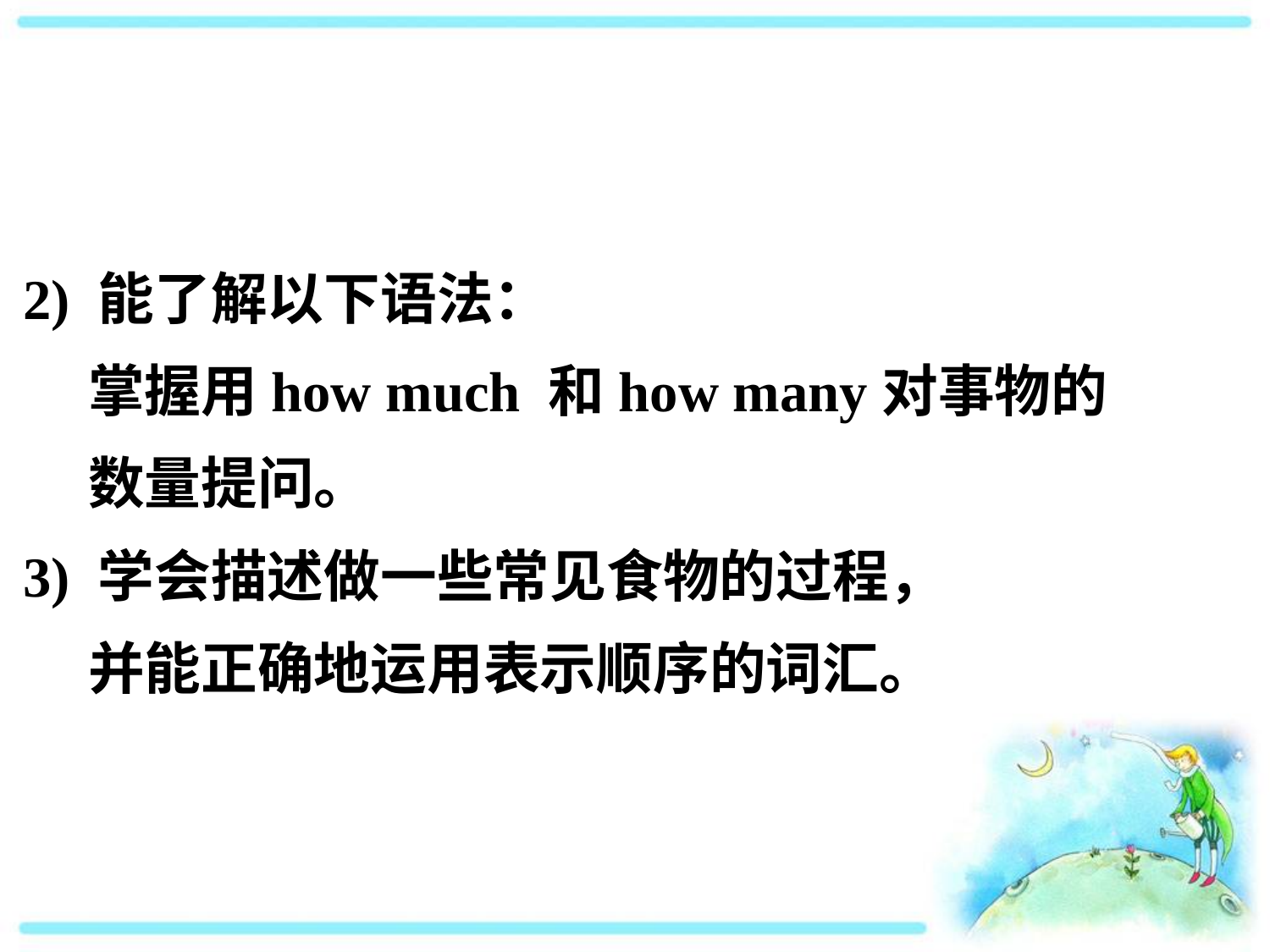

2) 能了解以下语法：
    掌握用how much 和how many对事物的
    数量提问。
3) 学会描述做一些常见食物的过程，
    并能正确地运用表示顺序的词汇。